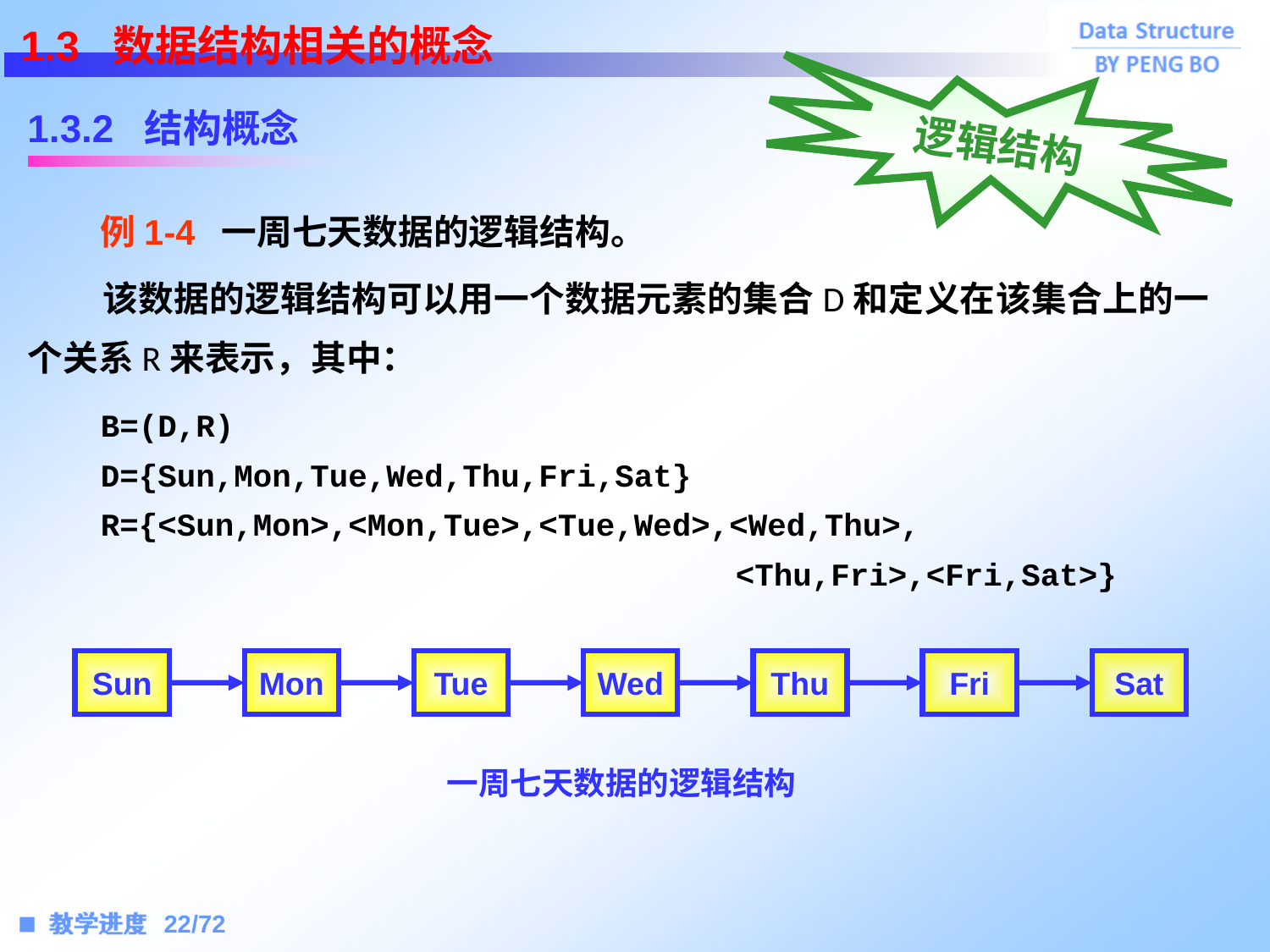

1.3  数据结构相关的概念

1.3.2  结构概念

逻辑结构
        例1-4  一周七天数据的逻辑结构。
        该数据的逻辑结构可以用一个数据元素的集合D和定义在该集合上的一个关系R来表示，其中：
B=(D,R)
D={Sun,Mon,Tue,Wed,Thu,Fri,Sat}
R={<Sun,Mon>,<Mon,Tue>,<Tue,Wed>,<Wed,Thu>,
					<Thu,Fri>,<Fri,Sat>}
Sun
Mon
Tue
Wed
Thu
Fri
Sat

一周七天数据的逻辑结构